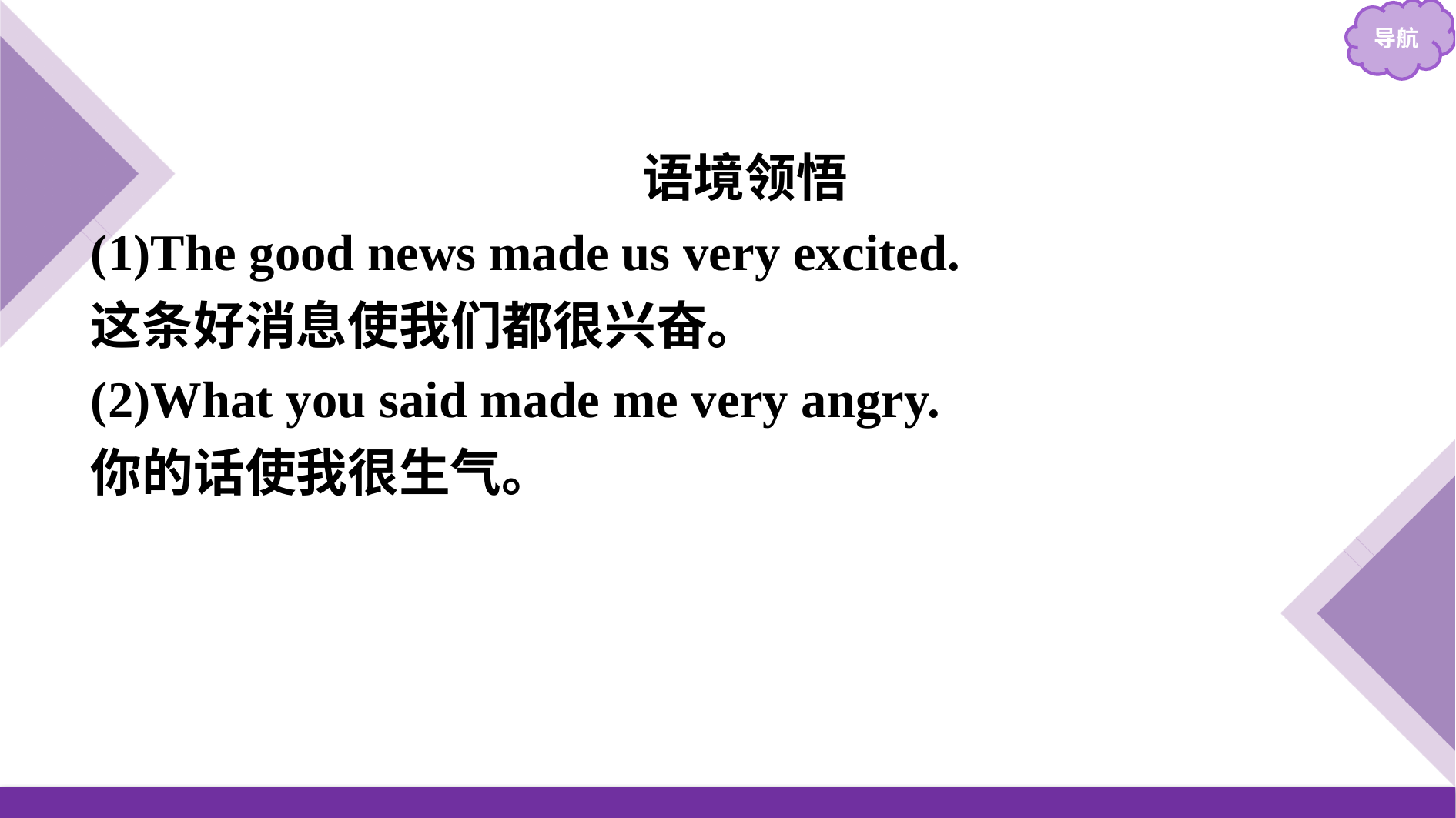

语境领悟
(1)The good news made us very excited.
这条好消息使我们都很兴奋。
(2)What you said made me very angry.
你的话使我很生气。